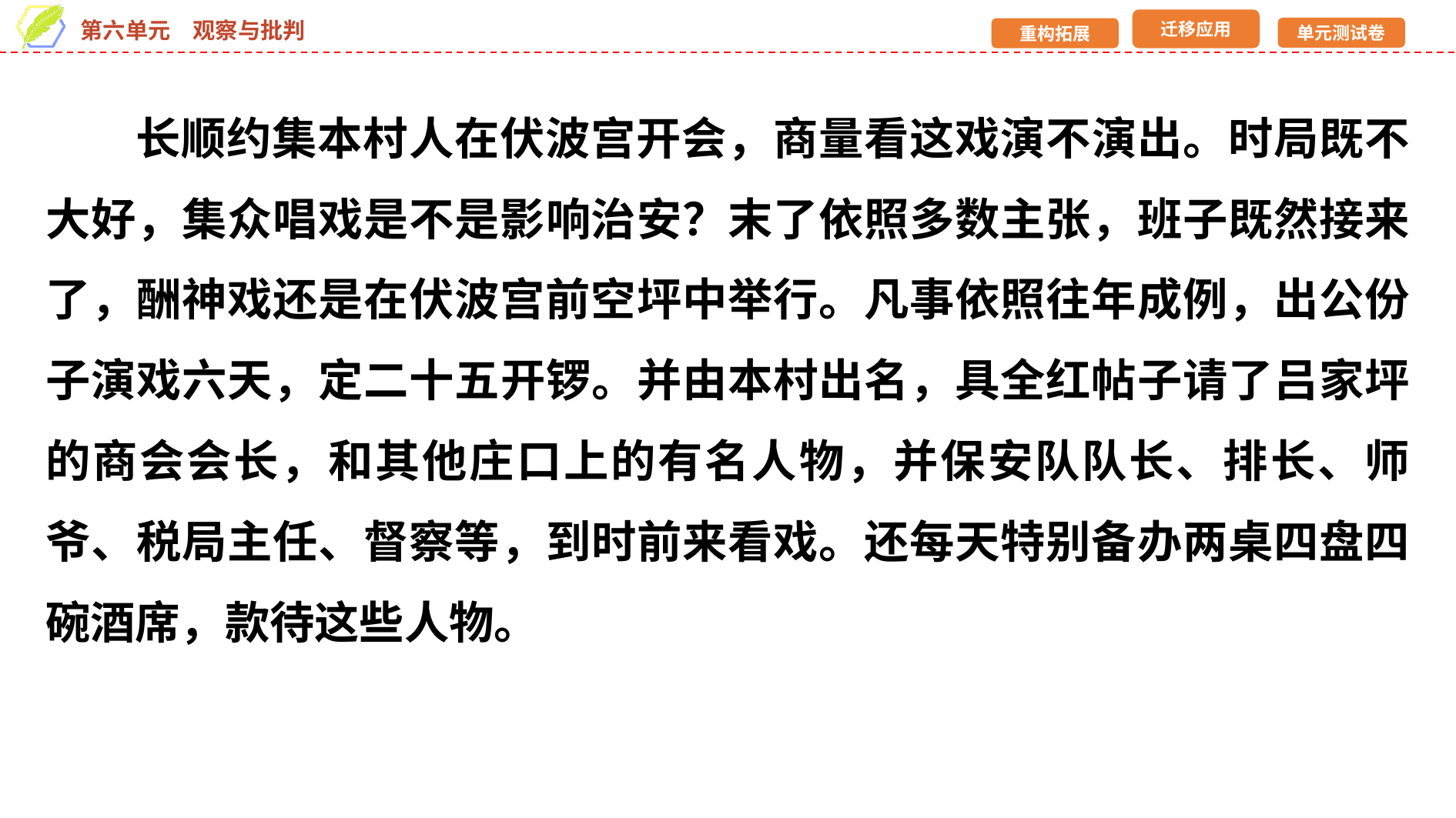

长顺约集本村人在伏波宫开会，商量看这戏演不演出。时局既不大好，集众唱戏是不是影响治安？末了依照多数主张，班子既然接来了，酬神戏还是在伏波宫前空坪中举行。凡事依照往年成例，出公份子演戏六天，定二十五开锣。并由本村出名，具全红帖子请了吕家坪的商会会长，和其他庄口上的有名人物，并保安队队长、排长、师爷、税局主任、督察等，到时前来看戏。还每天特别备办两桌四盘四碗酒席，款待这些人物。